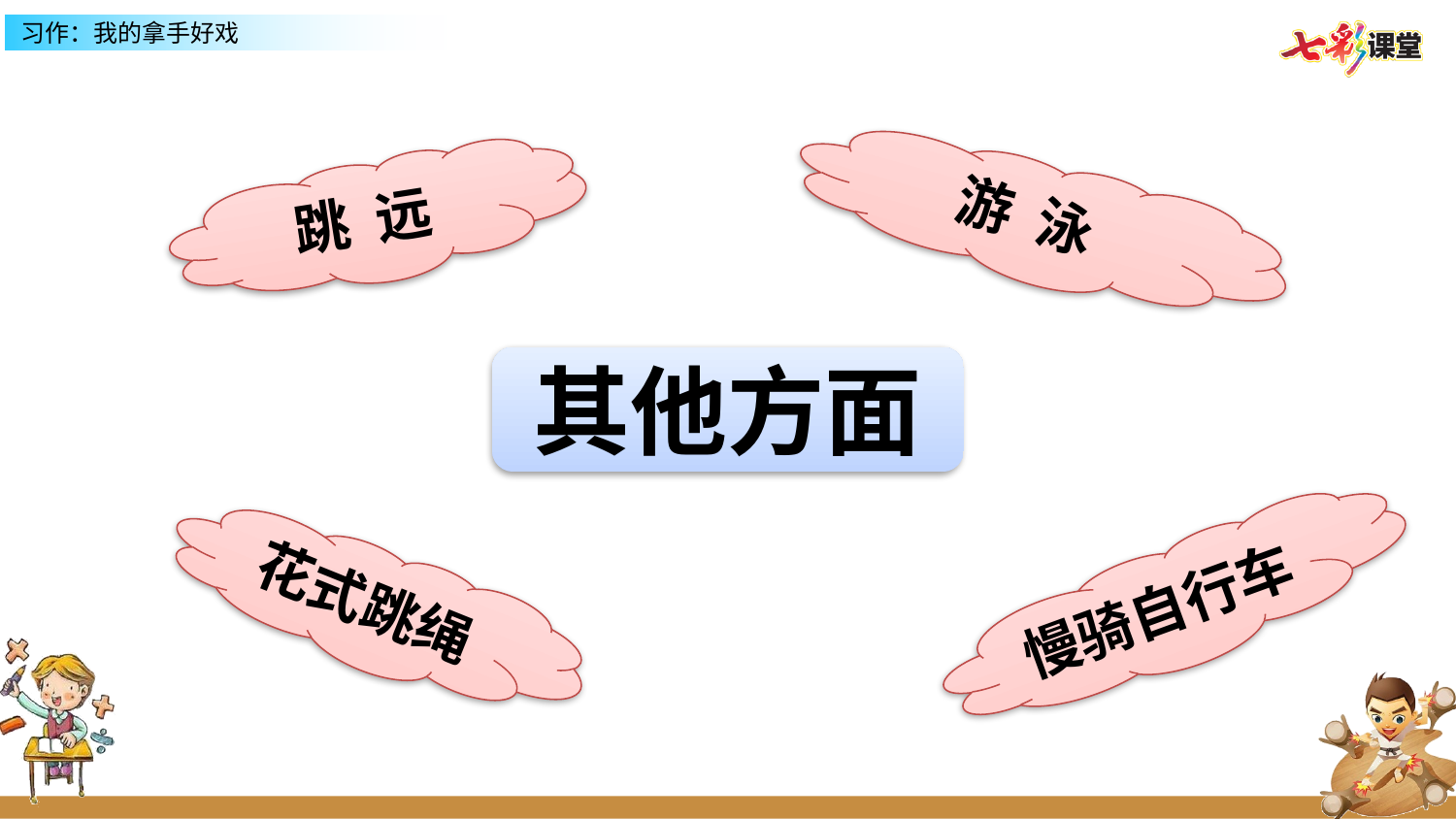

跳  远
游  泳
其他方面
慢骑自行车
花式跳绳